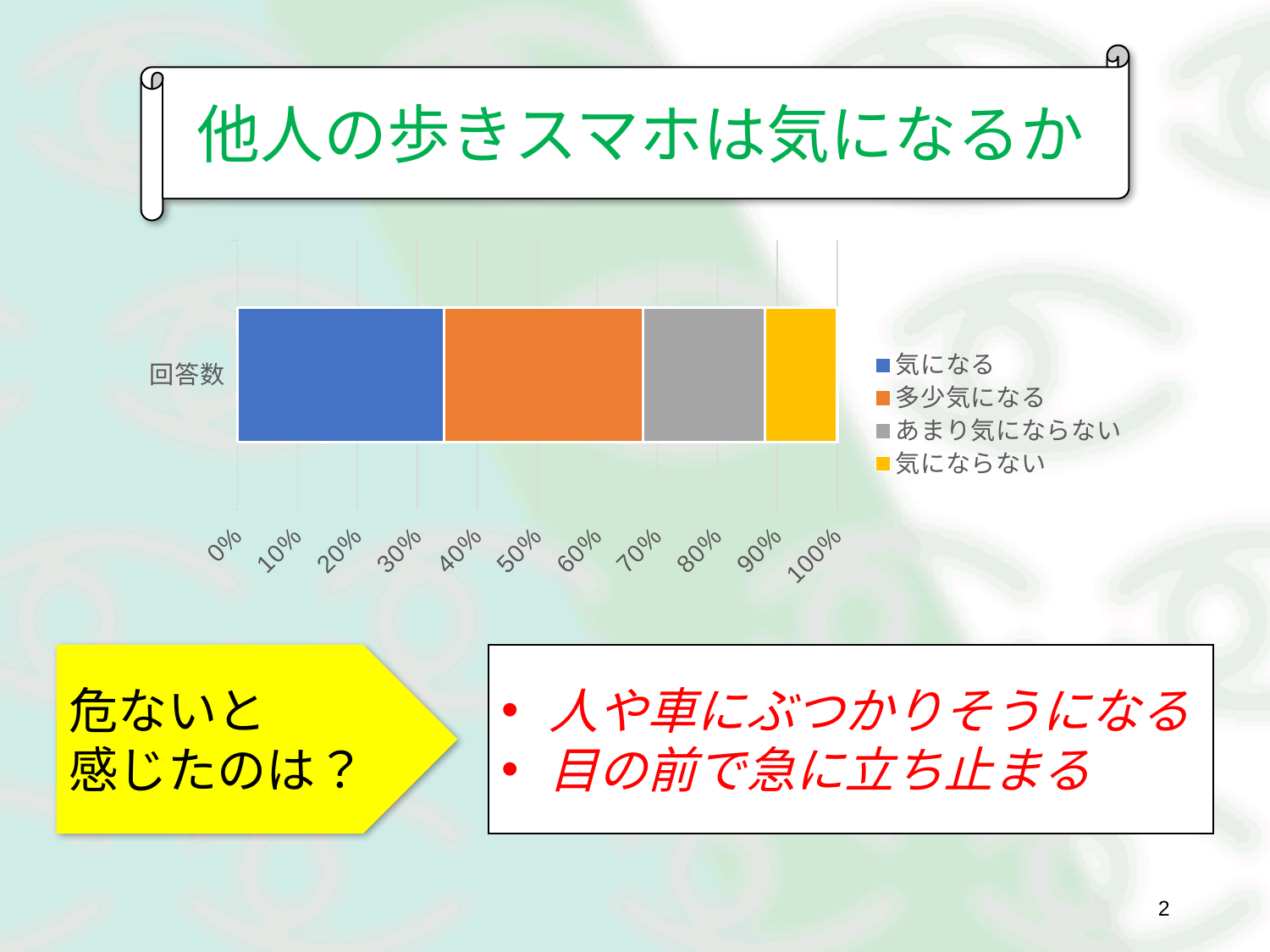

他人の歩きスマホは気になるか

### Chart

| Category | 気になる | 多少気になる | あまり気にならない | 気にならない |
|---|---|---|---|---|
| 回答数 | 1525.0 | 1464.0 | 898.0 | 535.0 |
危ないと
感じたのは？
人や車にぶつかりそうになる
目の前で急に立ち止まる
2